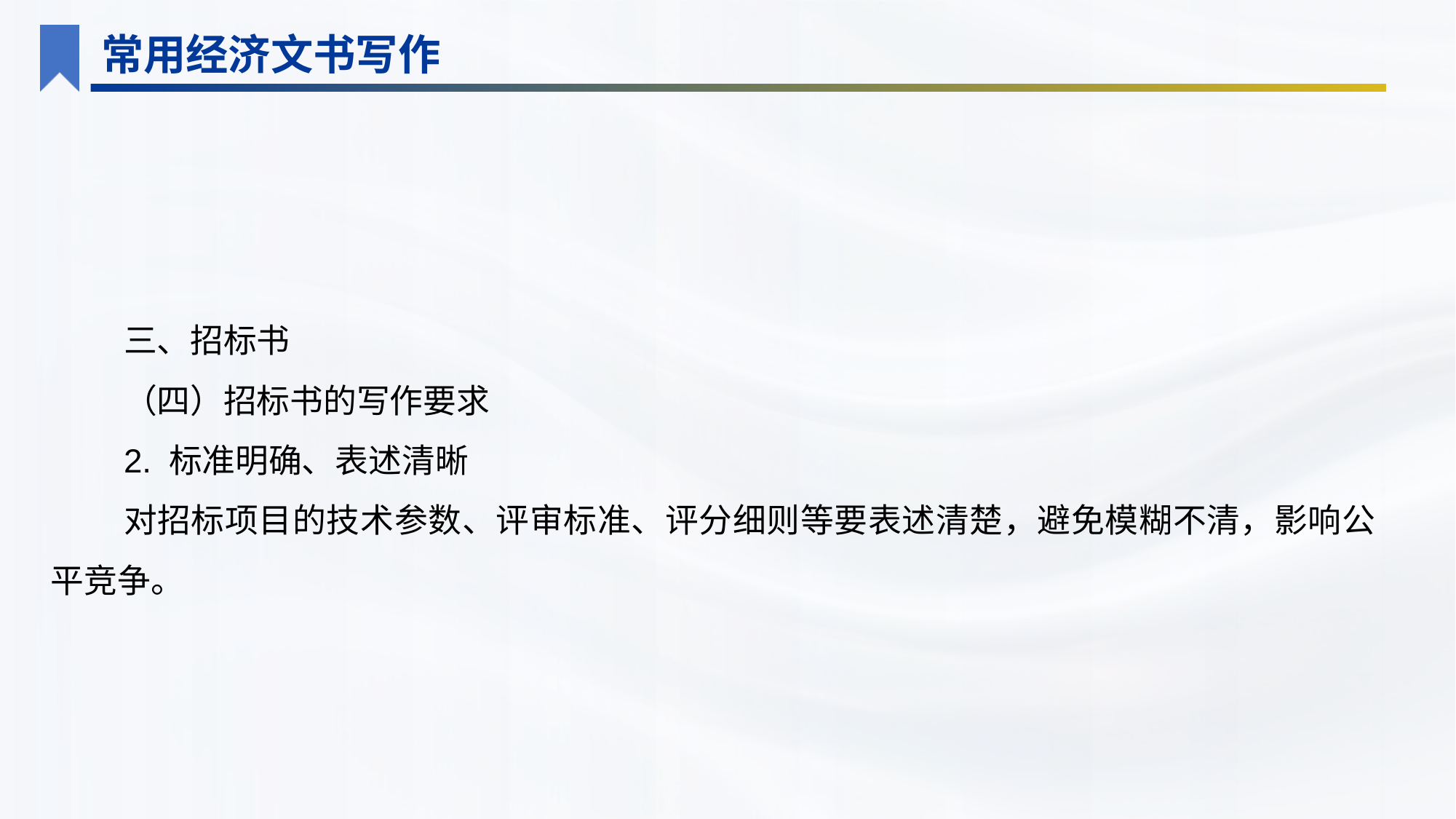

常用经济文书写作
三、招标书
（四）招标书的写作要求
2. 标准明确、表述清晰
对招标项目的技术参数、评审标准、评分细则等要表述清楚，避免模糊不清，影响公平竞争。